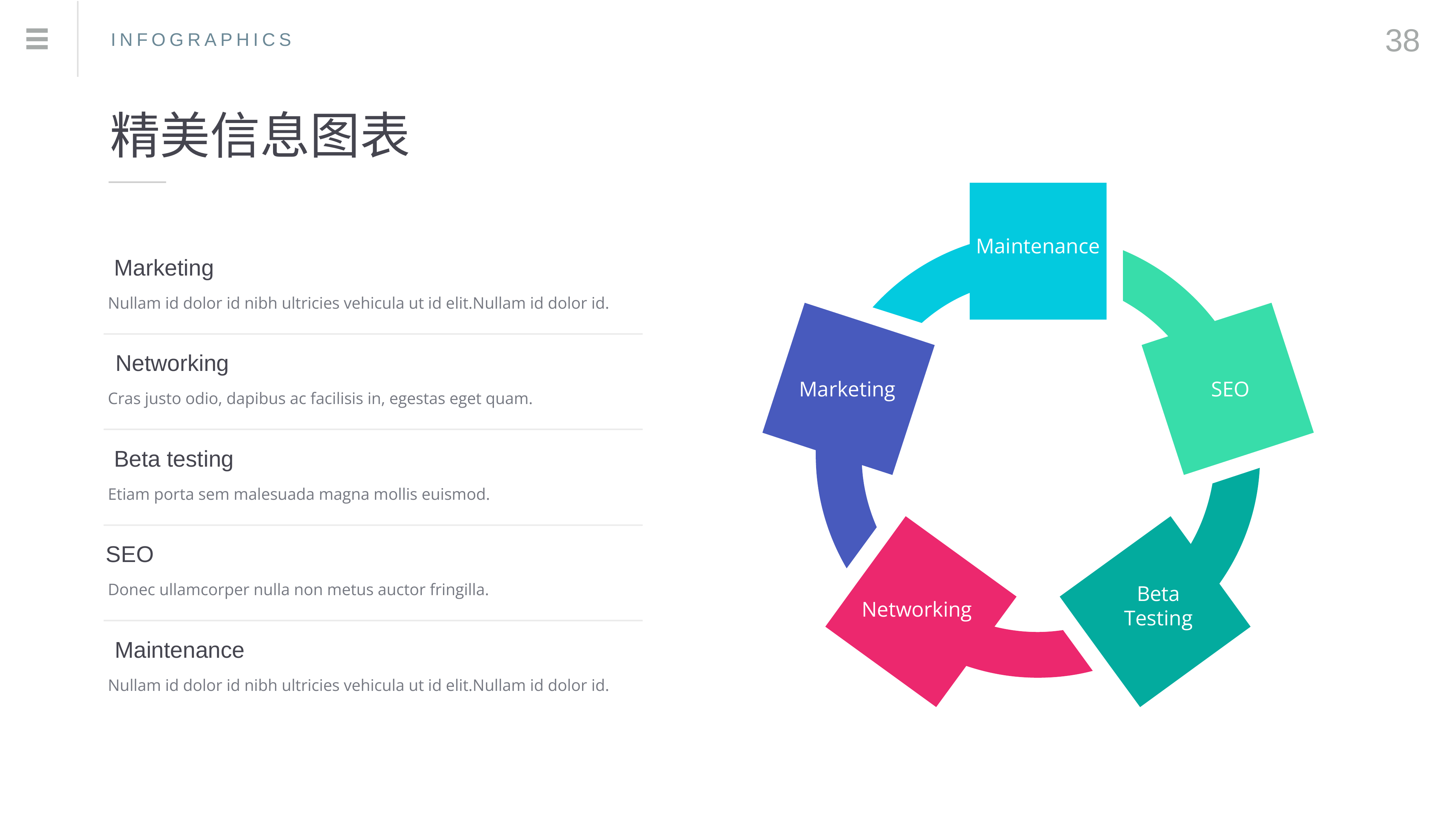

38
INFOGRAPHICS
精美信息图表

Maintenance
Marketing

Nullam id dolor id nibh ultricies vehicula ut id elit.Nullam id dolor id.

Networking
Marketing
SEO
Cras justo odio, dapibus ac facilisis in, egestas eget quam.

Beta testing

Etiam porta sem malesuada magna mollis euismod.

SEO
Donec ullamcorper nulla non metus auctor fringilla.
Beta
Testing
Networking

Maintenance
Nullam id dolor id nibh ultricies vehicula ut id elit.Nullam id dolor id.